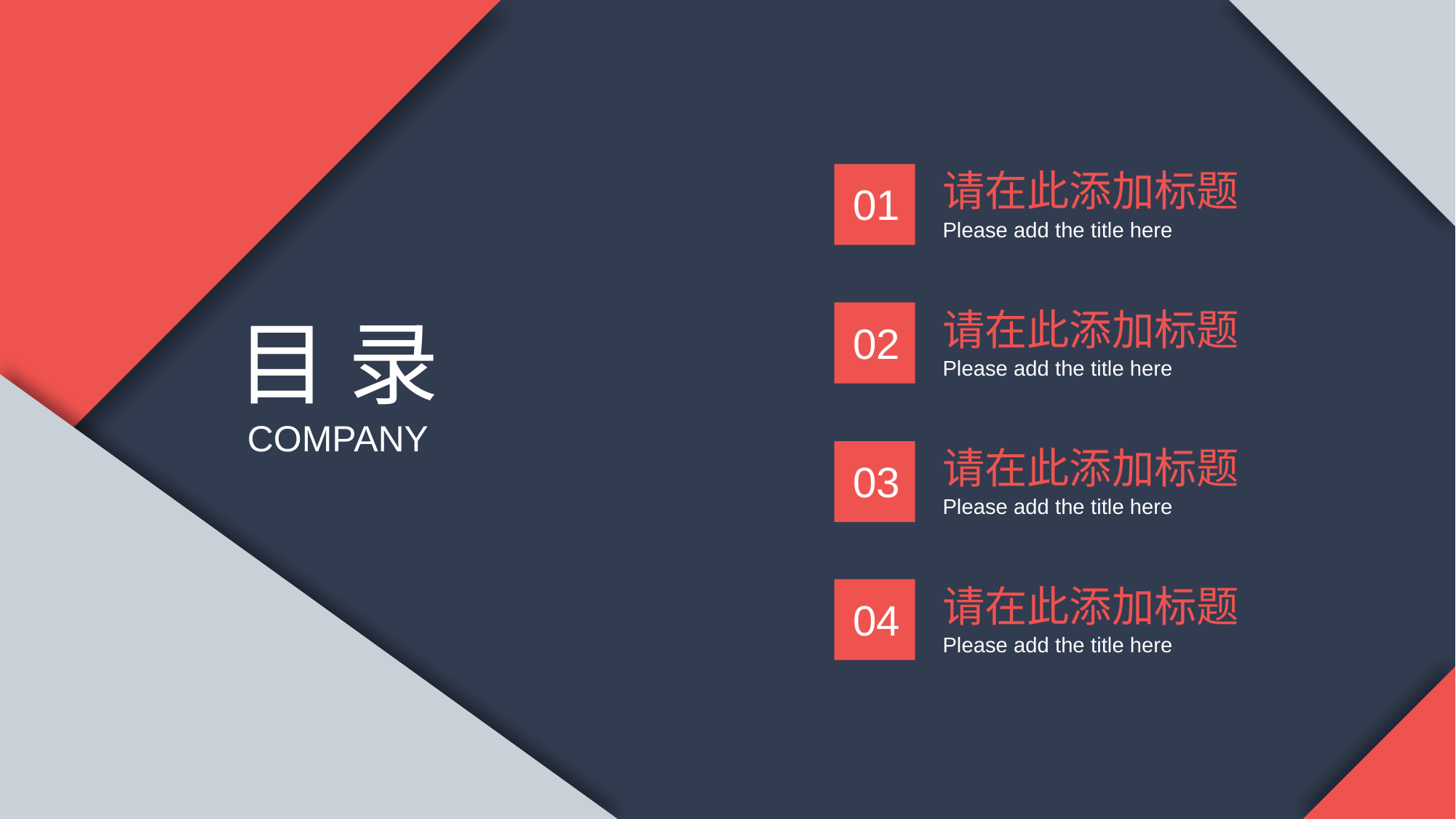

请在此添加标题

01
Please add the title here

请在此添加标题
目 录
COMPANY

02
Please add the title here
请在此添加标题

03
Please add the title here
请在此添加标题

04
Please add the title here